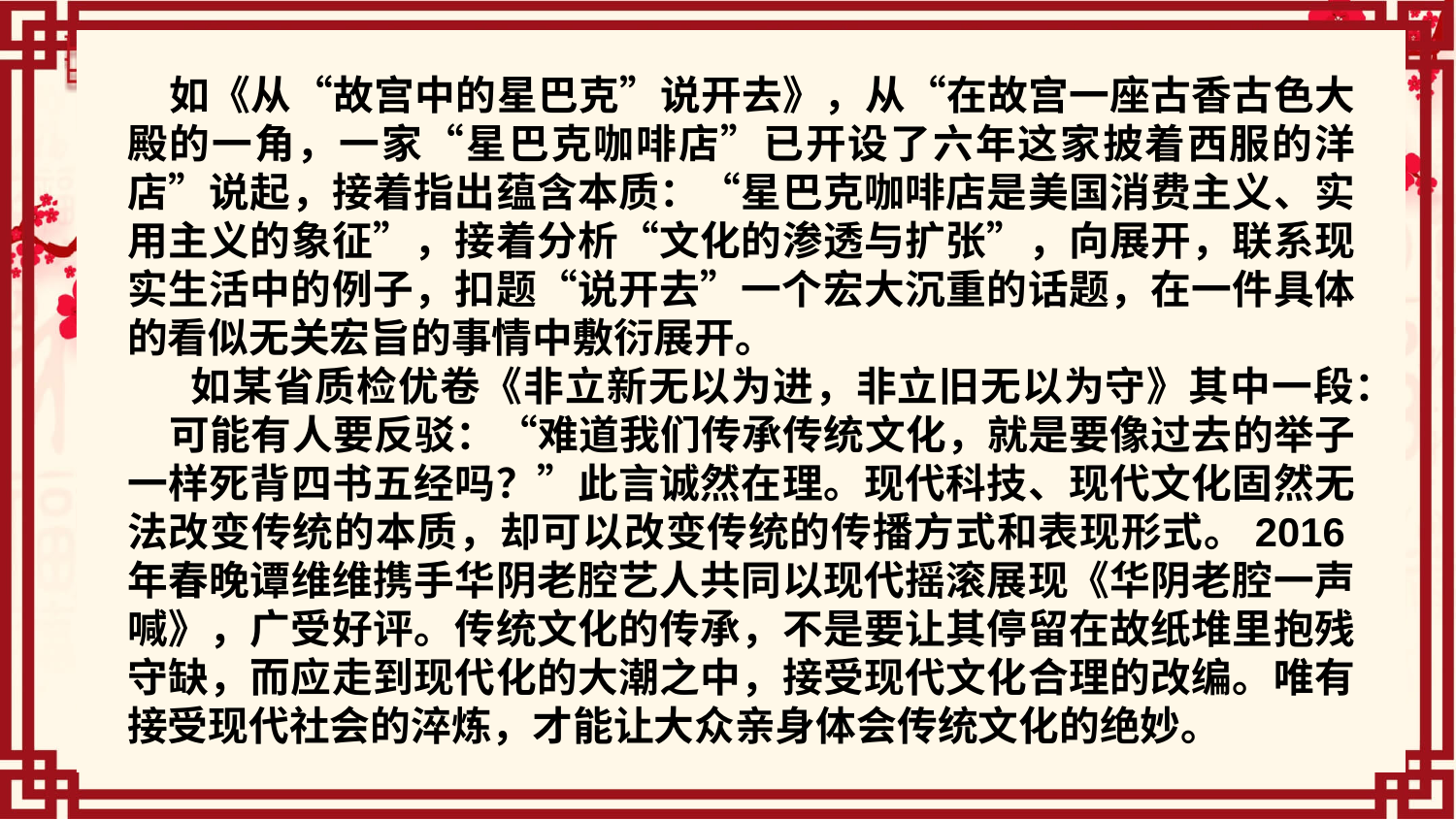

如《从“故宫中的星巴克”说开去》，从“在故宫一座古香古色大殿的一角，一家“星巴克咖啡店”已开设了六年这家披着西服的洋店”说起，接着指出蕴含本质：“星巴克咖啡店是美国消费主义、实用主义的象征”，接着分析“文化的渗透与扩张”，向展开，联系现实生活中的例子，扣题“说开去”一个宏大沉重的话题，在一件具体的看似无关宏旨的事情中敷衍展开。
 如某省质检优卷《非立新无以为进，非立旧无以为守》其中一段：
可能有人要反驳：“难道我们传承传统文化，就是要像过去的举子一样死背四书五经吗？”此言诚然在理。现代科技、现代文化固然无法改变传统的本质，却可以改变传统的传播方式和表现形式。2016年春晚谭维维携手华阴老腔艺人共同以现代摇滚展现《华阴老腔一声喊》，广受好评。传统文化的传承，不是要让其停留在故纸堆里抱残守缺，而应走到现代化的大潮之中，接受现代文化合理的改编。唯有接受现代社会的淬炼，才能让大众亲身体会传统文化的绝妙。